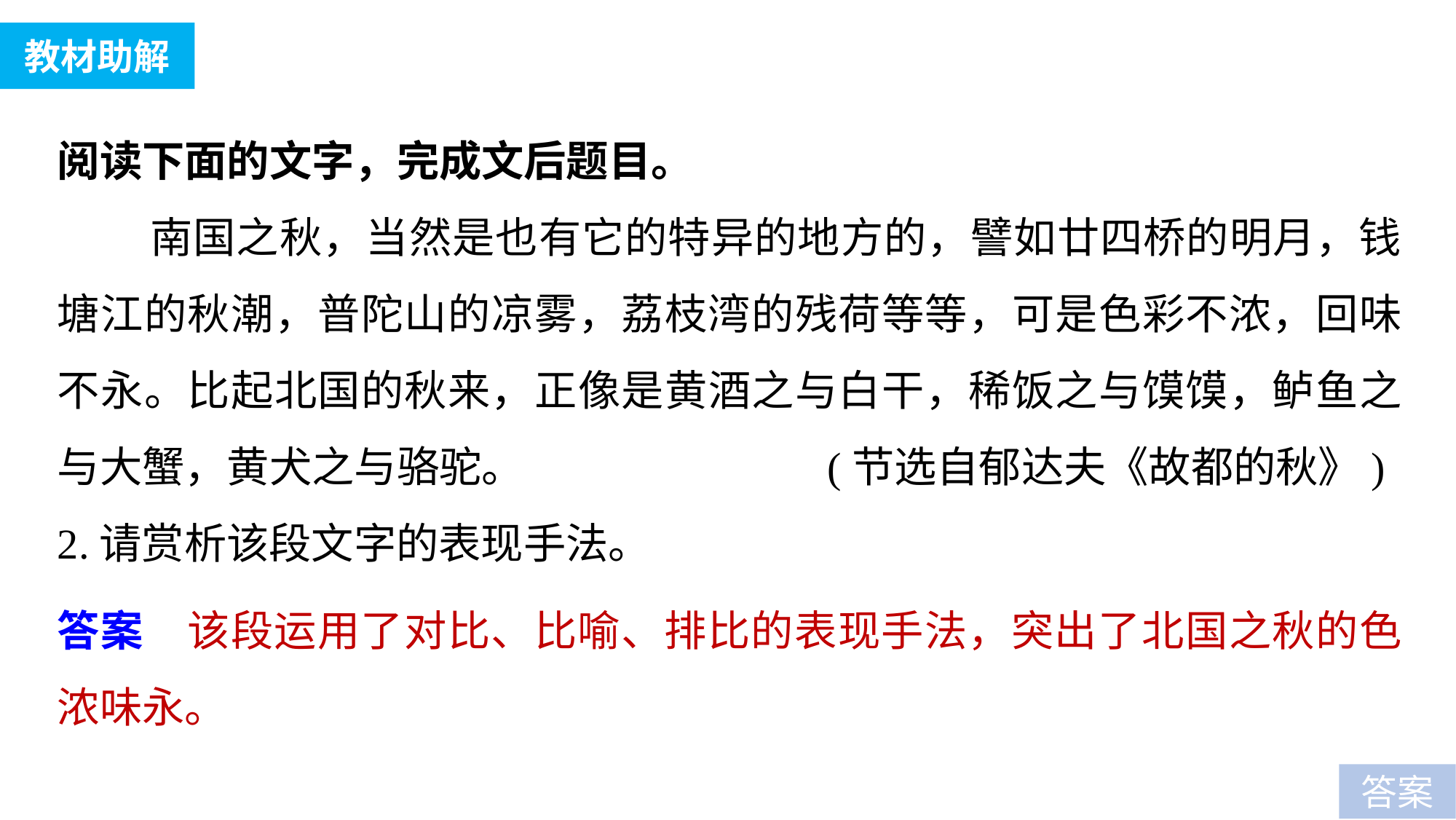

教材助解
阅读下面的文字，完成文后题目。
        南国之秋，当然是也有它的特异的地方的，譬如廿四桥的明月，钱塘江的秋潮，普陀山的凉雾，荔枝湾的残荷等等，可是色彩不浓，回味不永。比起北国的秋来，正像是黄酒之与白干，稀饭之与馍馍，鲈鱼之与大蟹，黄犬之与骆驼。                               (节选自郁达夫《故都的秋》)
2.请赏析该段文字的表现手法。
答案　该段运用了对比、比喻、排比的表现手法，突出了北国之秋的色浓味永。
答案